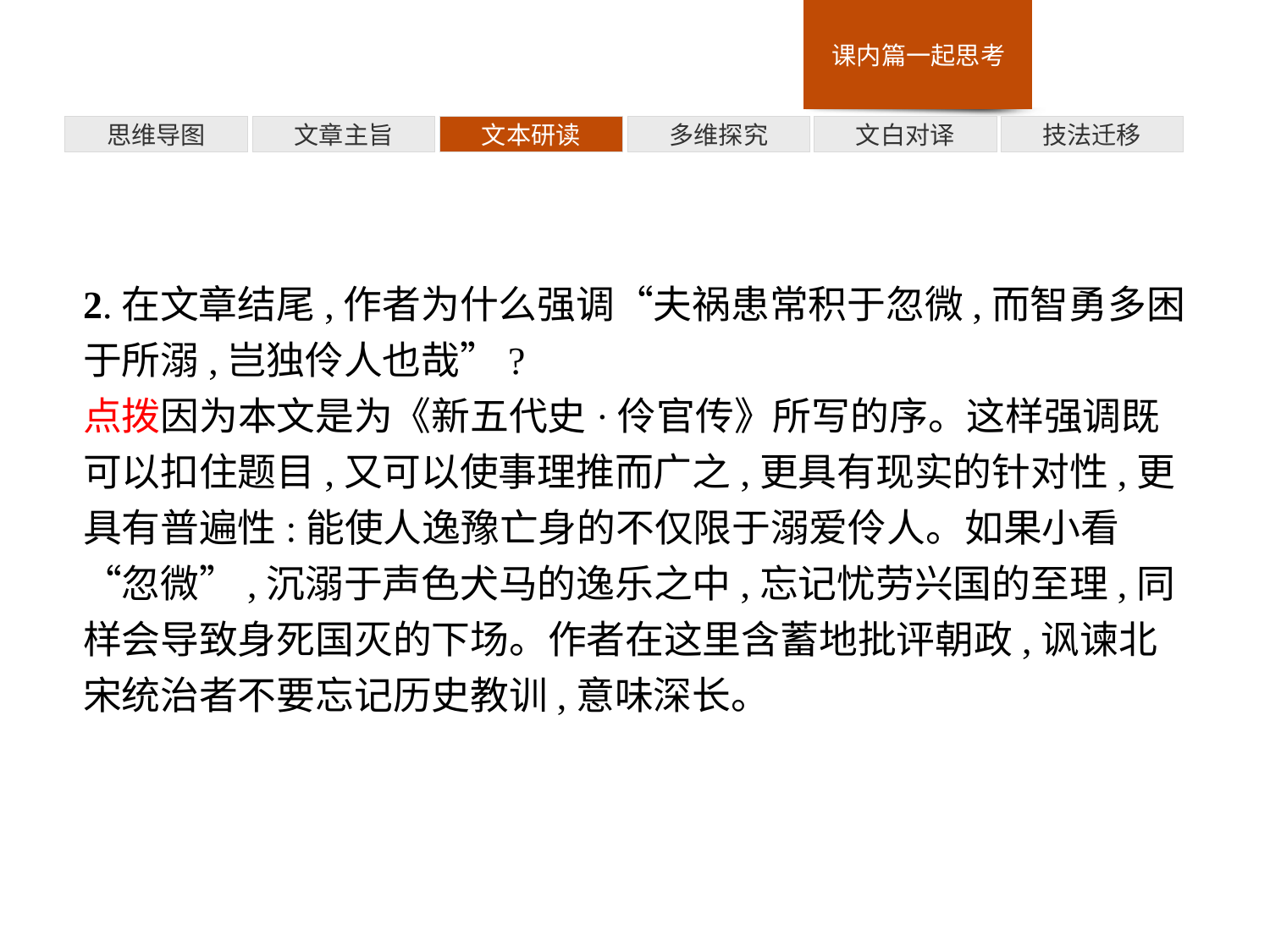

多维探究
思维导图
文章主旨
文本研读
文白对译
技法迁移
2.在文章结尾,作者为什么强调“夫祸患常积于忽微,而智勇多困于所溺,岂独伶人也哉”?
点拨因为本文是为《新五代史·伶官传》所写的序。这样强调既可以扣住题目,又可以使事理推而广之,更具有现实的针对性,更具有普遍性:能使人逸豫亡身的不仅限于溺爱伶人。如果小看“忽微”,沉溺于声色犬马的逸乐之中,忘记忧劳兴国的至理,同样会导致身死国灭的下场。作者在这里含蓄地批评朝政,讽谏北宋统治者不要忘记历史教训,意味深长。